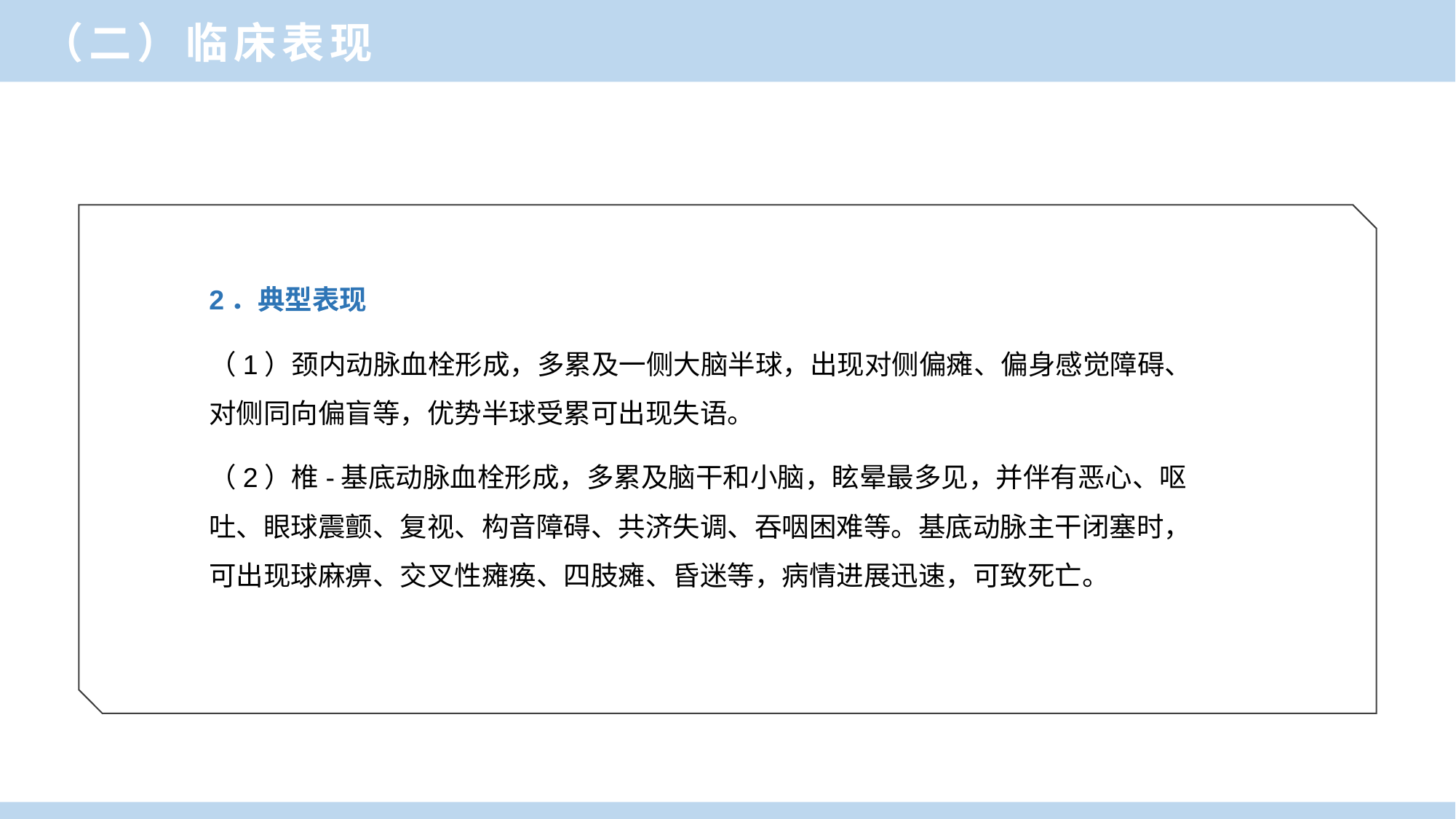

（二）临床表现

2．典型表现
（1）颈内动脉血栓形成，多累及一侧大脑半球，出现对侧偏瘫、偏身感觉障碍、对侧同向偏盲等，优势半球受累可出现失语。
（2）椎-基底动脉血栓形成，多累及脑干和小脑，眩晕最多见，并伴有恶心、呕吐、眼球震颤、复视、构音障碍、共济失调、吞咽困难等。基底动脉主干闭塞时，可出现球麻痹、交叉性瘫痪、四肢瘫、昏迷等，病情进展迅速，可致死亡。